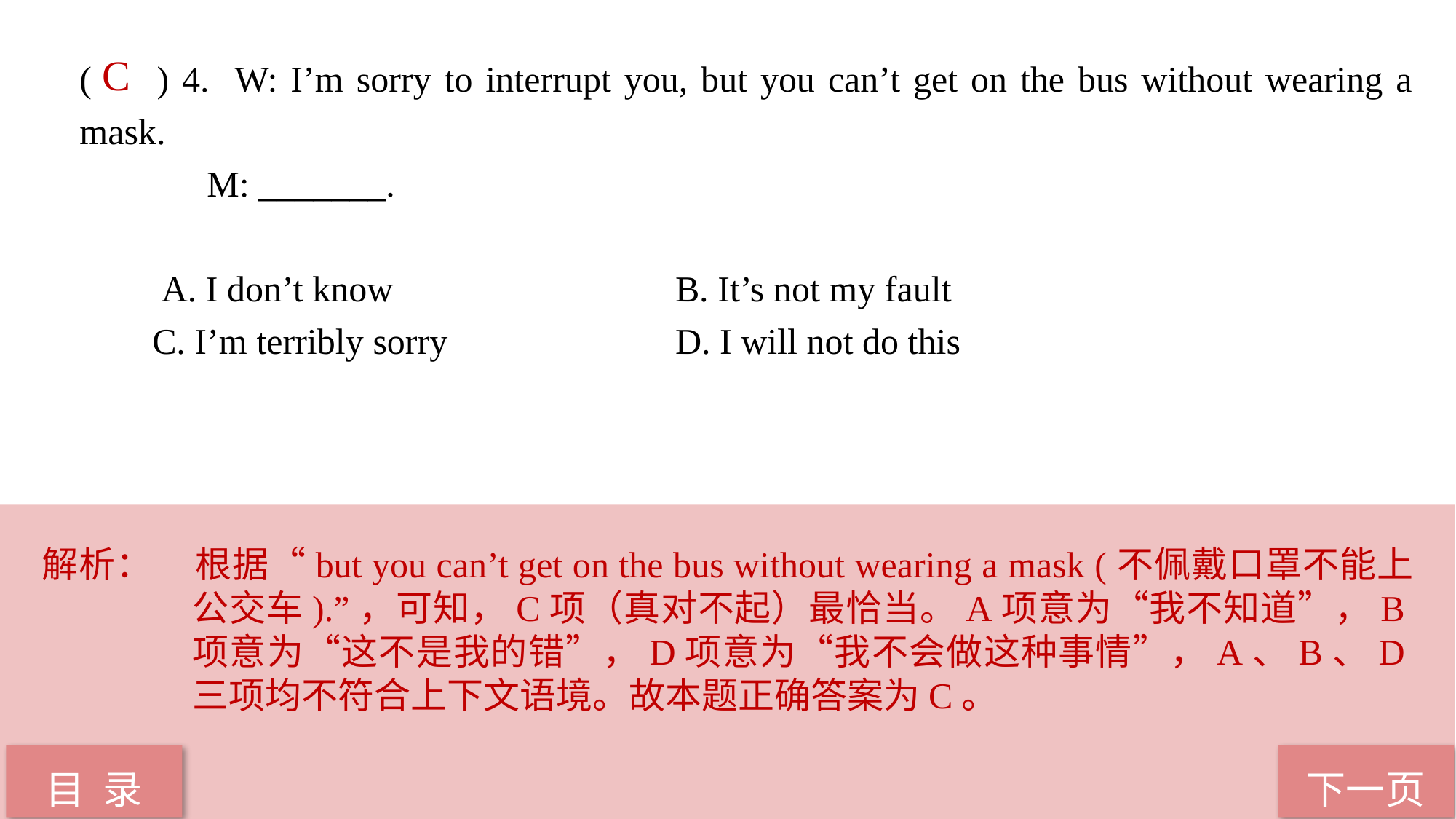

(     ) 4.  W: I’m sorry to interrupt you, but you can’t get on the bus without wearing a mask.
              M: _______.

         A. I don’t know                               B. It’s not my fault
        C. I’m terribly sorry                         D. I will not do this
C
解析：	根据“but you can’t get on the bus without wearing a mask (不佩戴口罩不能上公交车).”，可知，C项（真对不起）最恰当。A项意为“我不知道”，B项意为“这不是我的错”，D项意为“我不会做这种事情”，A、B、D三项均不符合上下文语境。故本题正确答案为C。